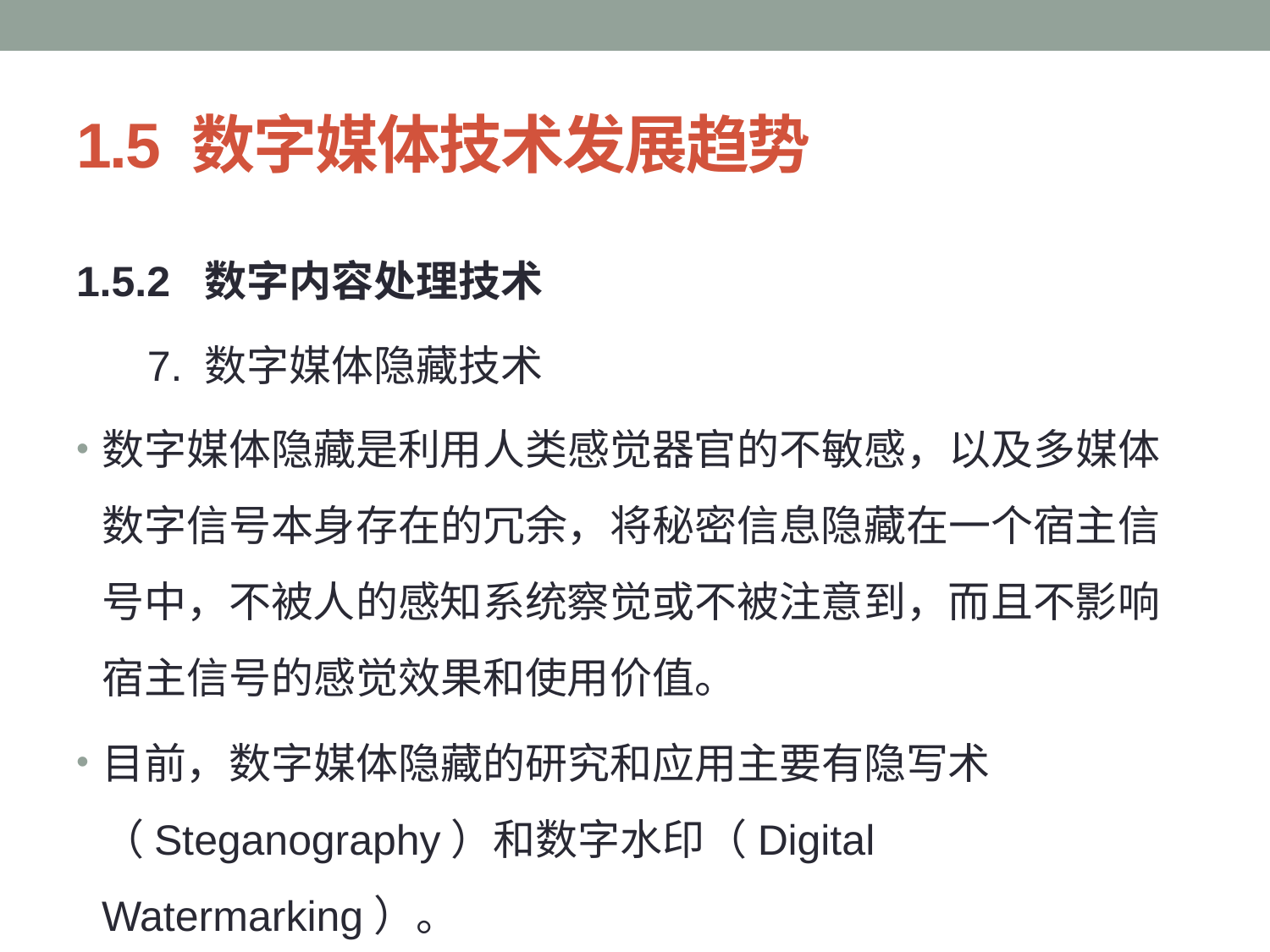

# 1.5 数字媒体技术发展趋势
1.5.2  数字内容处理技术
      7. 数字媒体隐藏技术
数字媒体隐藏是利用人类感觉器官的不敏感，以及多媒体数字信号本身存在的冗余，将秘密信息隐藏在一个宿主信号中，不被人的感知系统察觉或不被注意到，而且不影响宿主信号的感觉效果和使用价值。
目前，数字媒体隐藏的研究和应用主要有隐写术（Steganography）和数字水印（Digital Watermarking）。